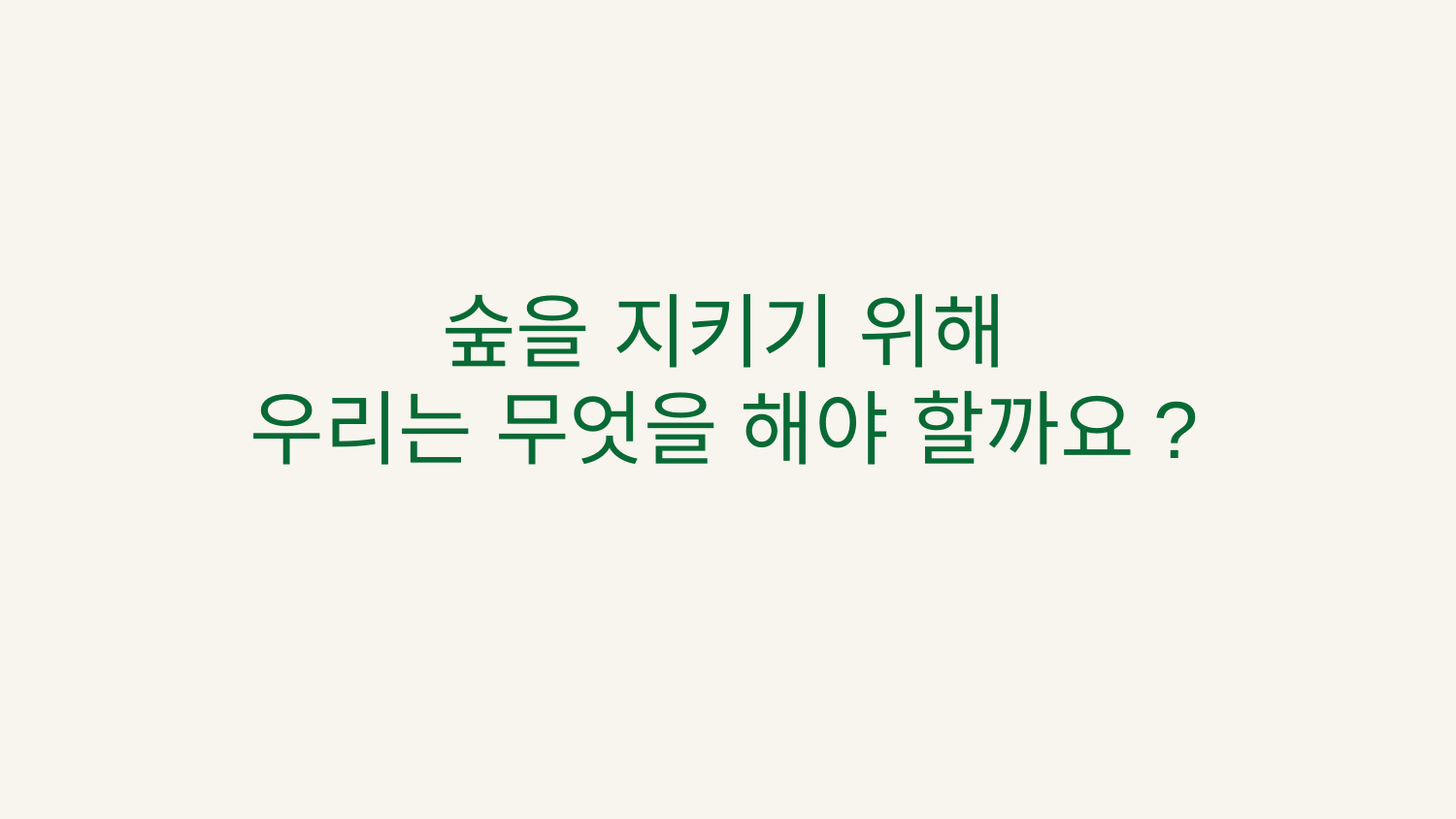

숲을 지키기 위해
우리는 무엇을 해야 할까요?